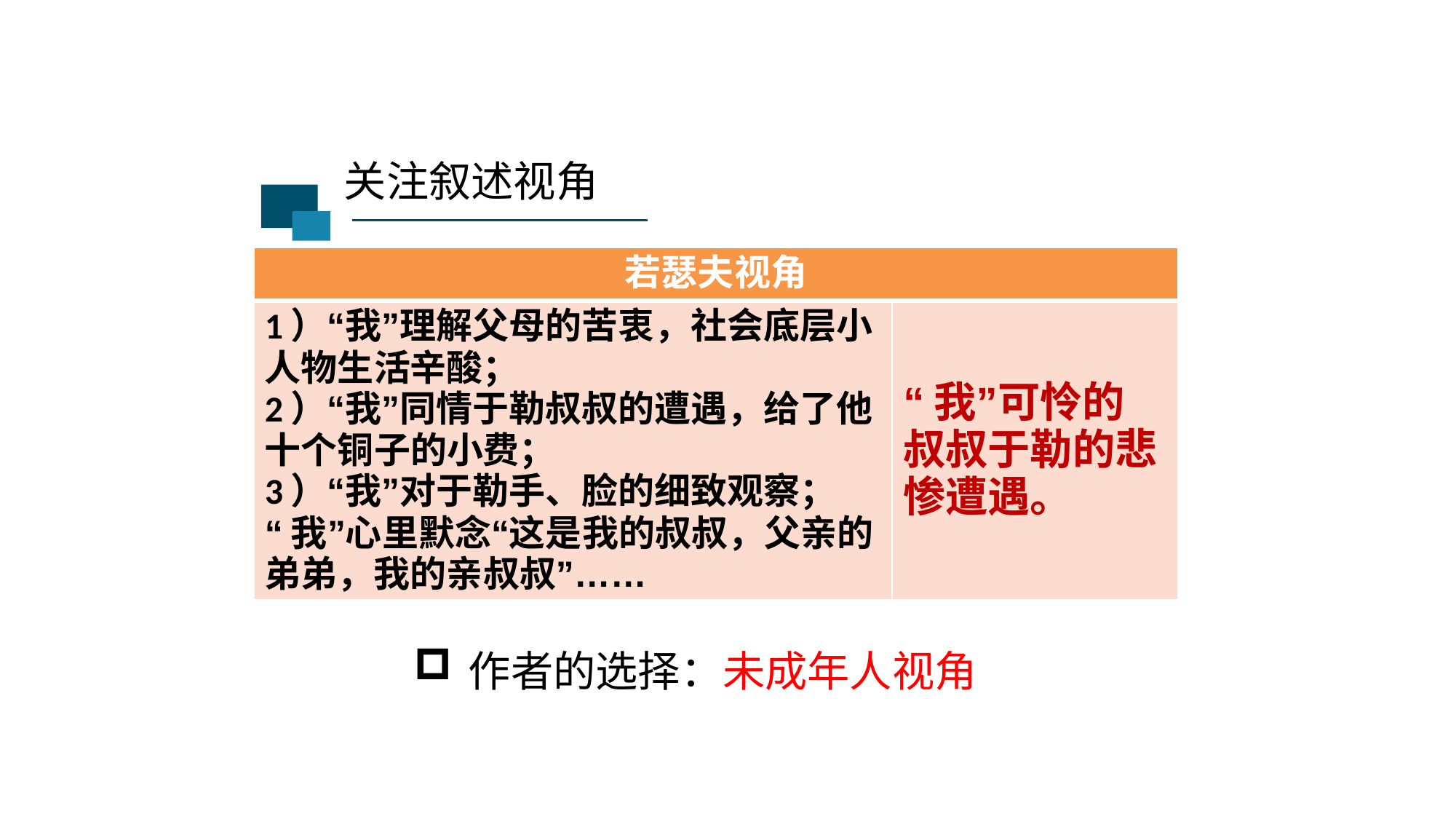

关注叙述视角

| 若瑟夫视角 |  |
| --- | --- |
| 1）“我”理解父母的苦衷，社会底层小人物生活辛酸； 2）“我”同情于勒叔叔的遭遇，给了他十个铜子的小费； 3）“我”对于勒手、脸的细致观察； “我”心里默念“这是我的叔叔，父亲的弟弟，我的亲叔叔”…… | “我”可怜的叔叔于勒的悲惨遭遇。 |
作者的选择：未成年人视角